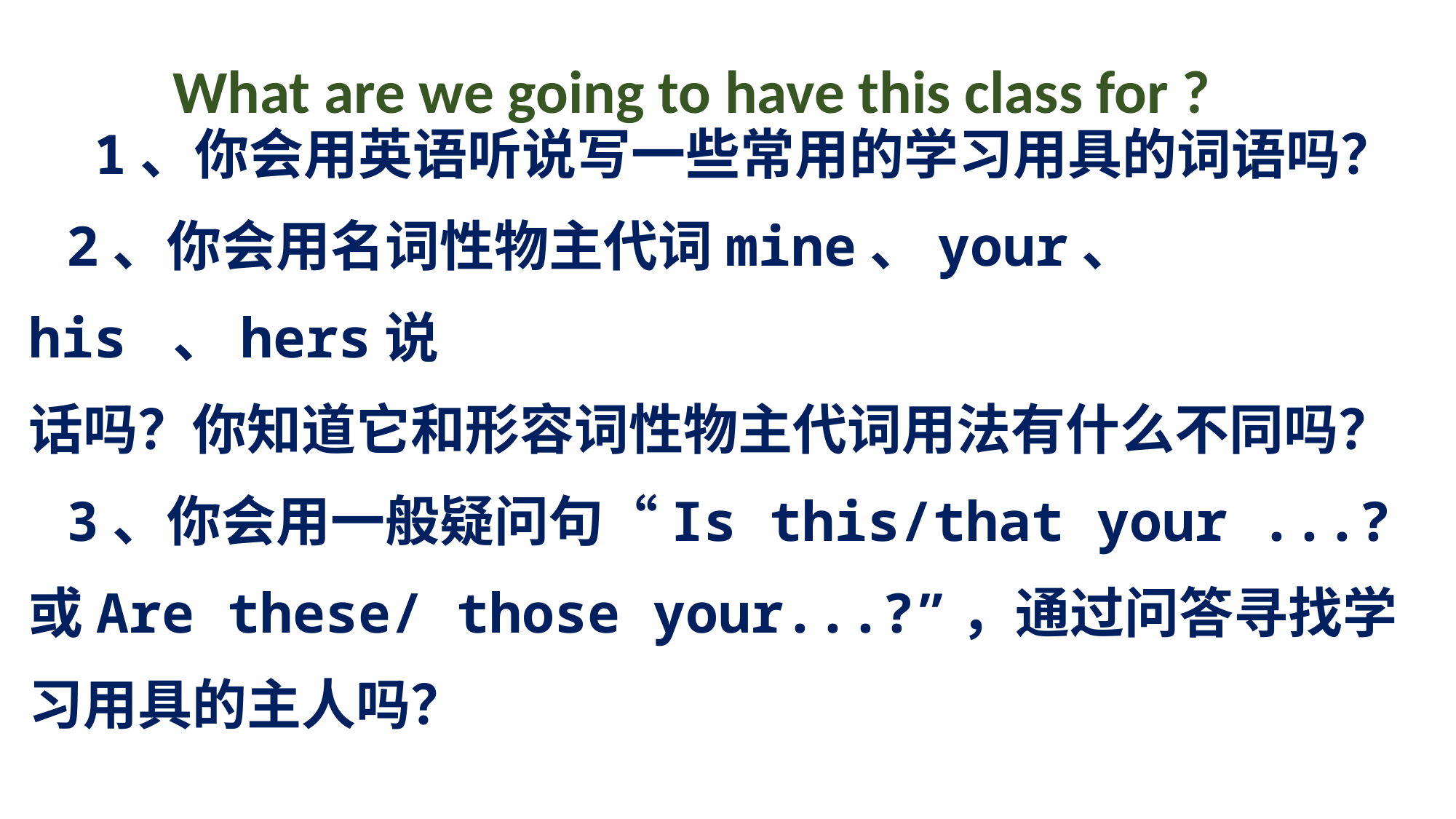

What are we going to have this class for ?
# 1、你会用英语听说写一些常用的学习用具的词语吗？ 2、你会用名词性物主代词mine、your、 his 、hers说 话吗？你知道它和形容词性物主代词用法有什么不同吗？ 3、你会用一般疑问句“Is this/that your ...?或Are these/ those your...?”，通过问答寻找学习用具的主人吗？